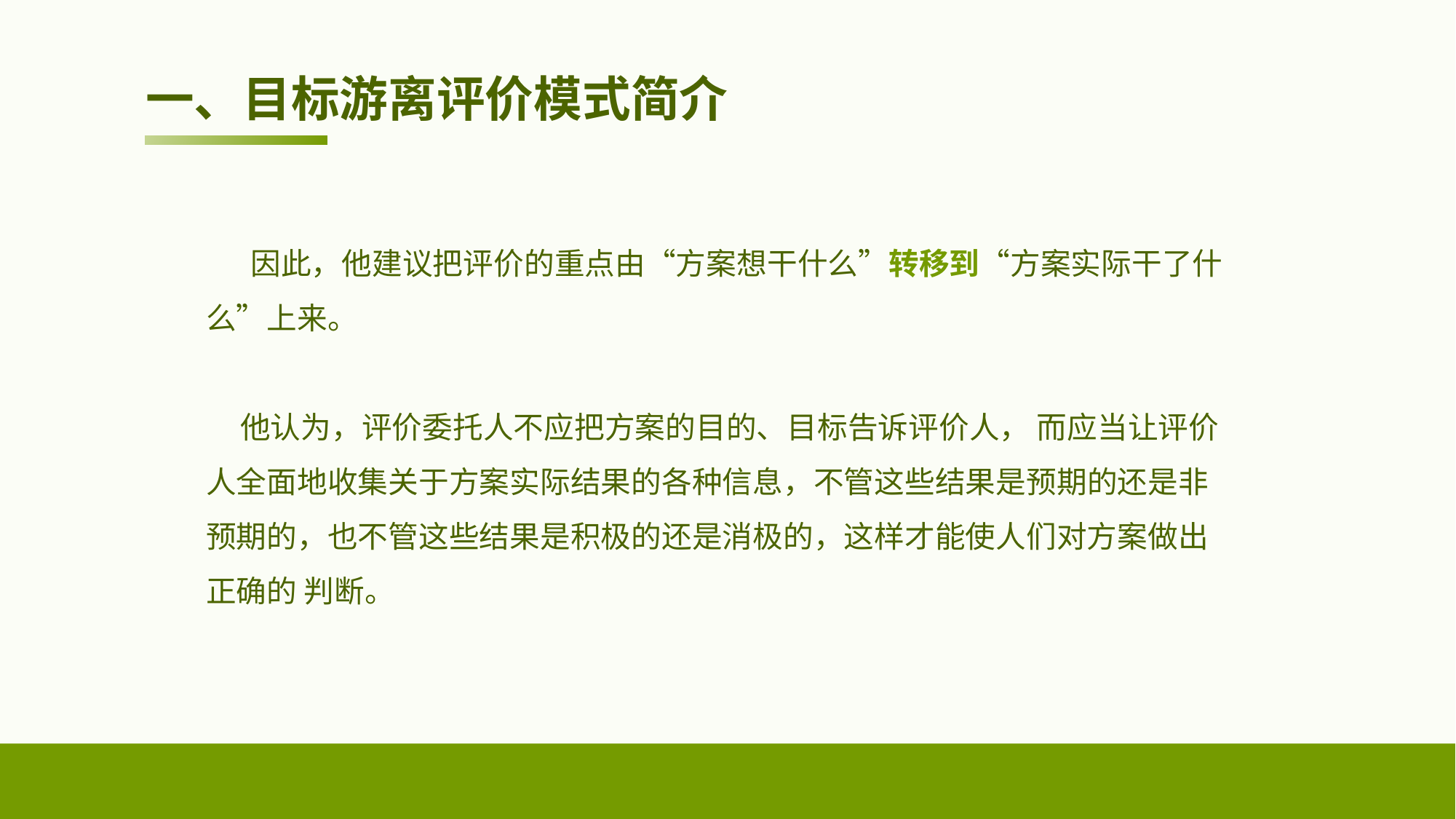

一、目标游离评价模式简介

     因此，他建议把评价的重点由“方案想干什么”转移到“方案实际干了什么”上来。

    他认为，评价委托人不应把方案的目的、目标告诉评价人， 而应当让评价人全面地收集关于方案实际结果的各种信息，不管这些结果是预期的还是非预期的，也不管这些结果是积极的还是消极的，这样才能使人们对方案做出正确的 判断。